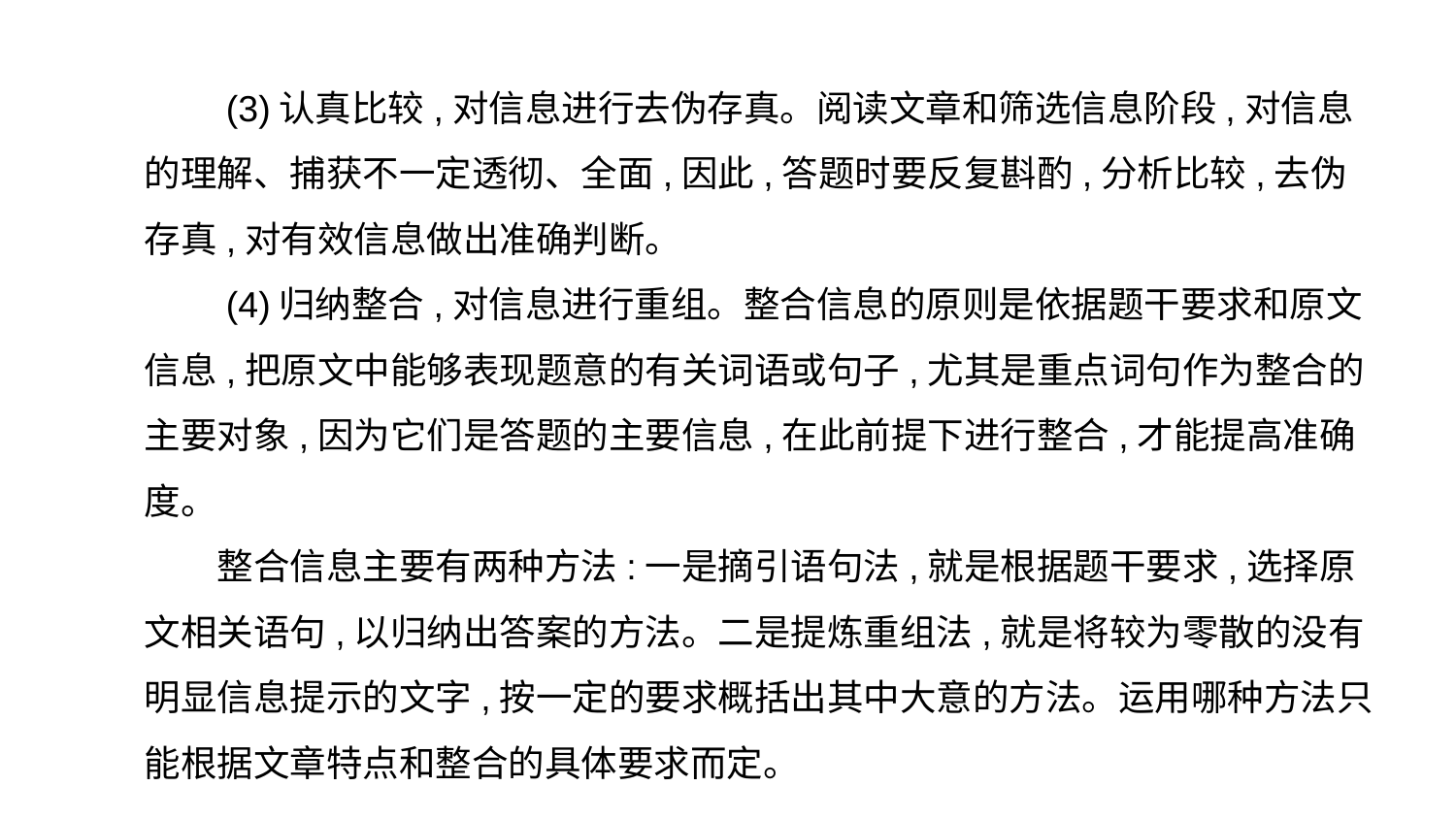

(3)认真比较,对信息进行去伪存真。阅读文章和筛选信息阶段,对信息的理解、捕获不一定透彻、全面,因此,答题时要反复斟酌,分析比较,去伪存真,对有效信息做出准确判断。
　　(4)归纳整合,对信息进行重组。整合信息的原则是依据题干要求和原文信息,把原文中能够表现题意的有关词语或句子,尤其是重点词句作为整合的主要对象,因为它们是答题的主要信息,在此前提下进行整合,才能提高准确度。
　　整合信息主要有两种方法:一是摘引语句法,就是根据题干要求,选择原文相关语句,以归纳出答案的方法。二是提炼重组法,就是将较为零散的没有明显信息提示的文字,按一定的要求概括出其中大意的方法。运用哪种方法只能根据文章特点和整合的具体要求而定。